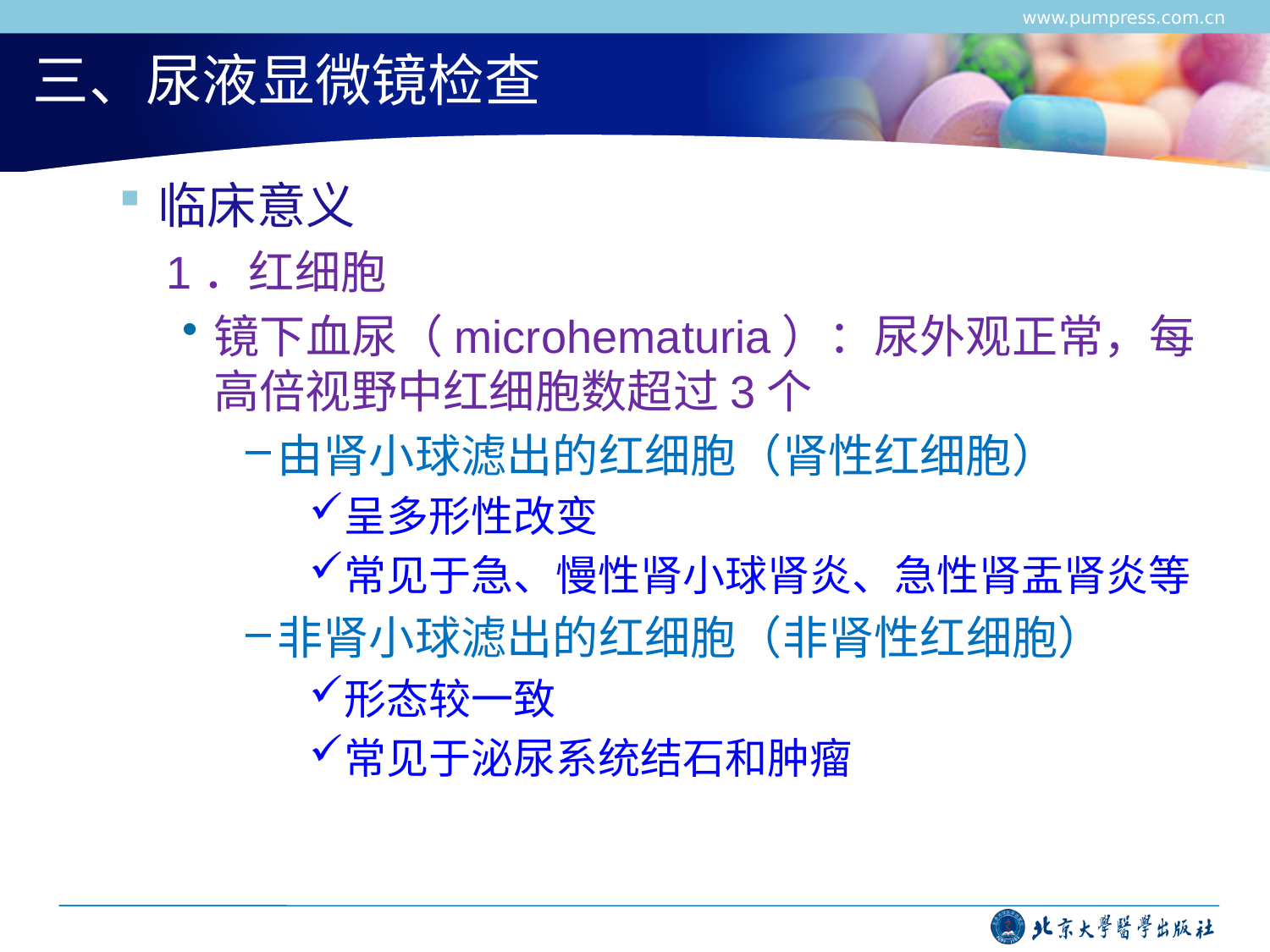

www.pumpress.com.cn
# 三、尿液显微镜检查
临床意义
1．红细胞
镜下血尿（microhematuria）：尿外观正常，每高倍视野中红细胞数超过3个
由肾小球滤出的红细胞（肾性红细胞）
呈多形性改变
常见于急、慢性肾小球肾炎、急性肾盂肾炎等
非肾小球滤出的红细胞（非肾性红细胞）
形态较一致
常见于泌尿系统结石和肿瘤